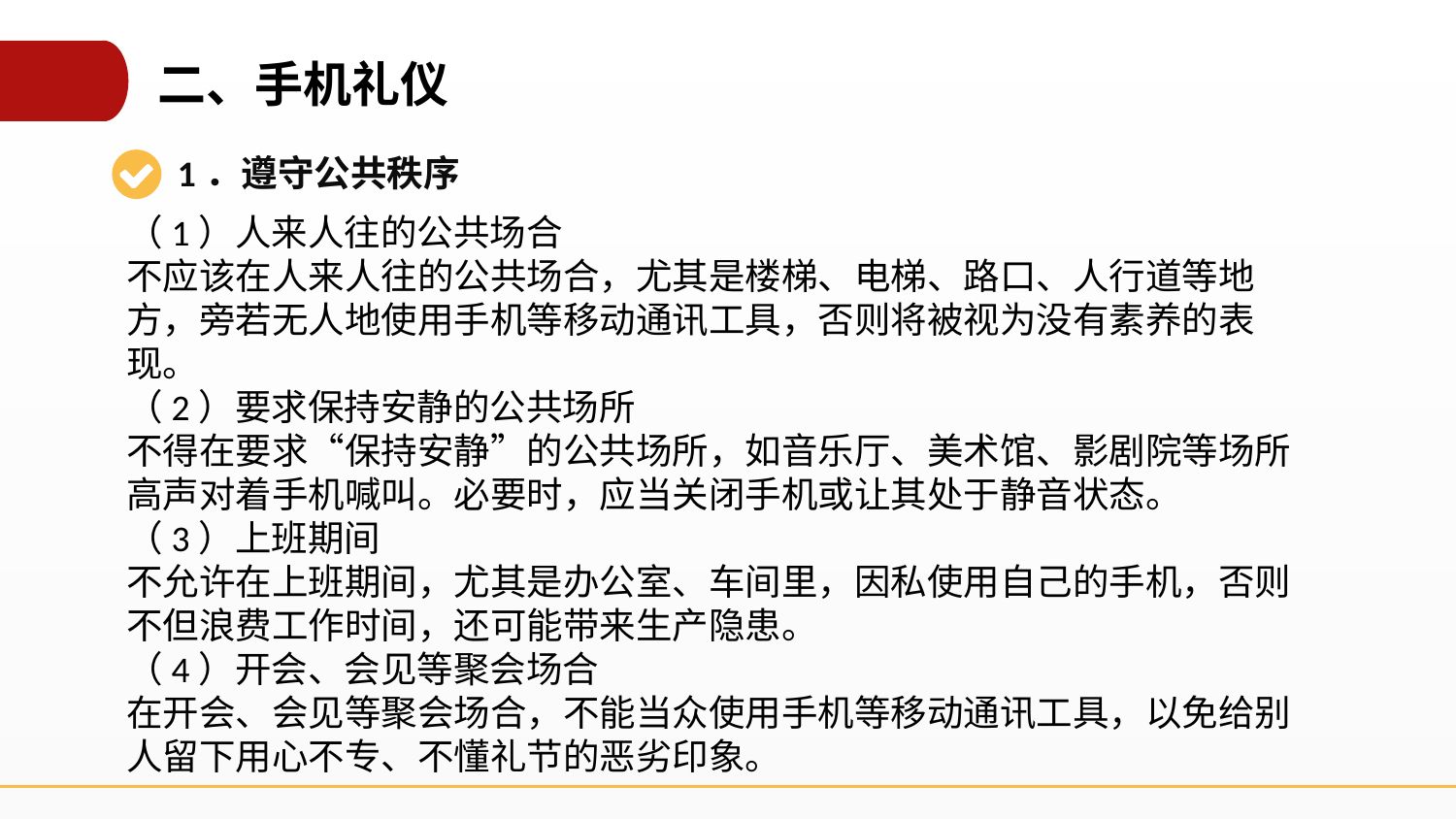

二、手机礼仪

1．遵守公共秩序
（1）人来人往的公共场合
不应该在人来人往的公共场合，尤其是楼梯、电梯、路口、人行道等地方，旁若无人地使用手机等移动通讯工具，否则将被视为没有素养的表现。
（2）要求保持安静的公共场所
不得在要求“保持安静”的公共场所，如音乐厅、美术馆、影剧院等场所高声对着手机喊叫。必要时，应当关闭手机或让其处于静音状态。
（3）上班期间
不允许在上班期间，尤其是办公室、车间里，因私使用自己的手机，否则不但浪费工作时间，还可能带来生产隐患。
（4）开会、会见等聚会场合
在开会、会见等聚会场合，不能当众使用手机等移动通讯工具，以免给别人留下用心不专、不懂礼节的恶劣印象。